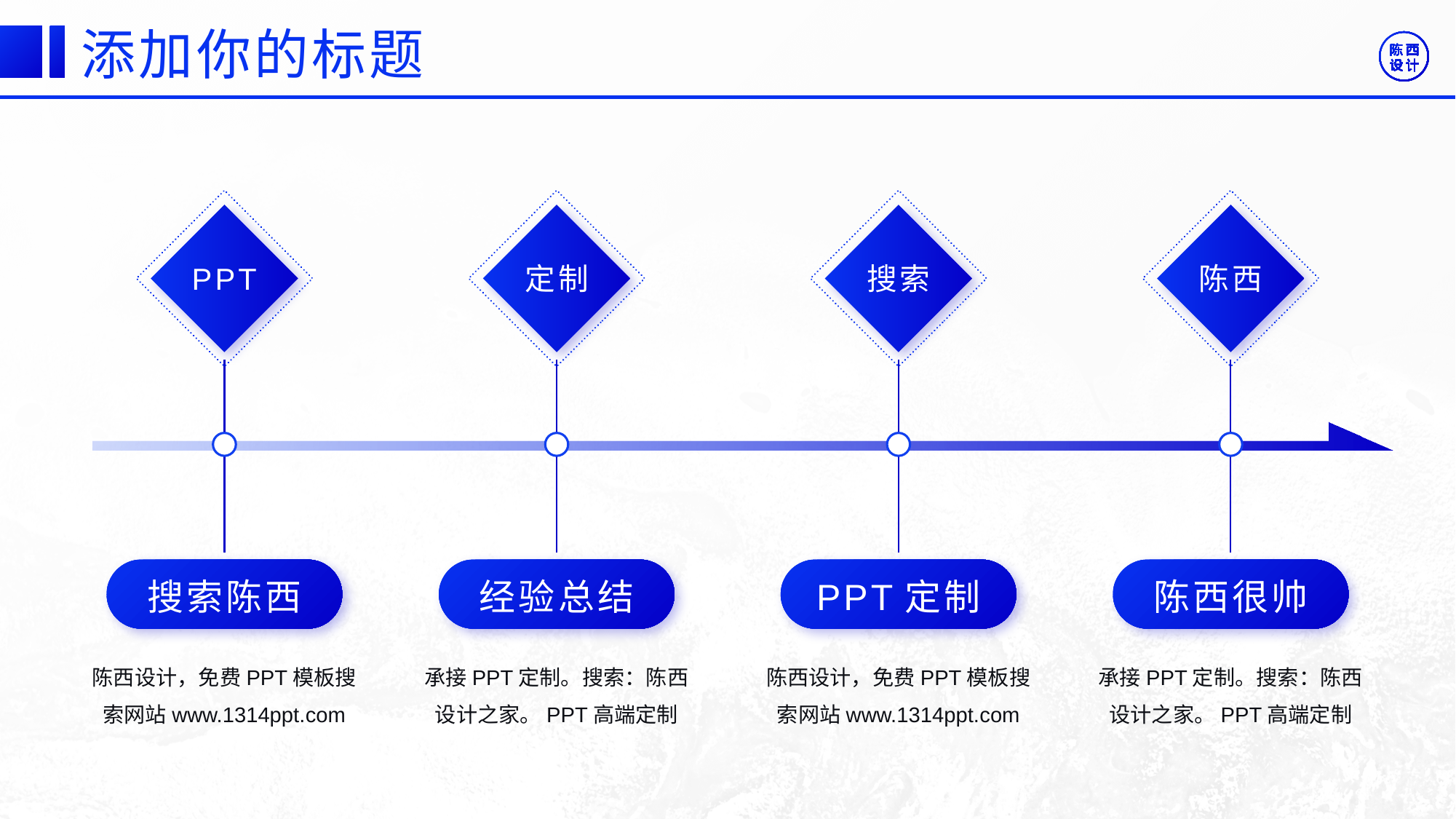

©版权所有：陈西设计之家(微信号：2090298045）
©版权所属公司：合肥陈西文化传媒科技有限公司
©版权所有：陈西设计之家(微信号：2090298045）
©版权所属公司：合肥陈西文化传媒科技有限公司
添加你的标题

PPT
定制
搜索
陈西

成果展示
成果展示
成果展示
成果展示

搜索陈西
经验总结
PPT定制
陈西很帅
陈西设计，免费PPT模板搜索网站www.1314ppt.com
承接PPT定制。搜索：陈西设计之家。PPT高端定制
陈西设计，免费PPT模板搜索网站www.1314ppt.com
承接PPT定制。搜索：陈西设计之家。PPT高端定制
©版权所有：陈西设计之家(微信号：2090298045）
©版权所属公司：合肥陈西文化传媒科技有限公司